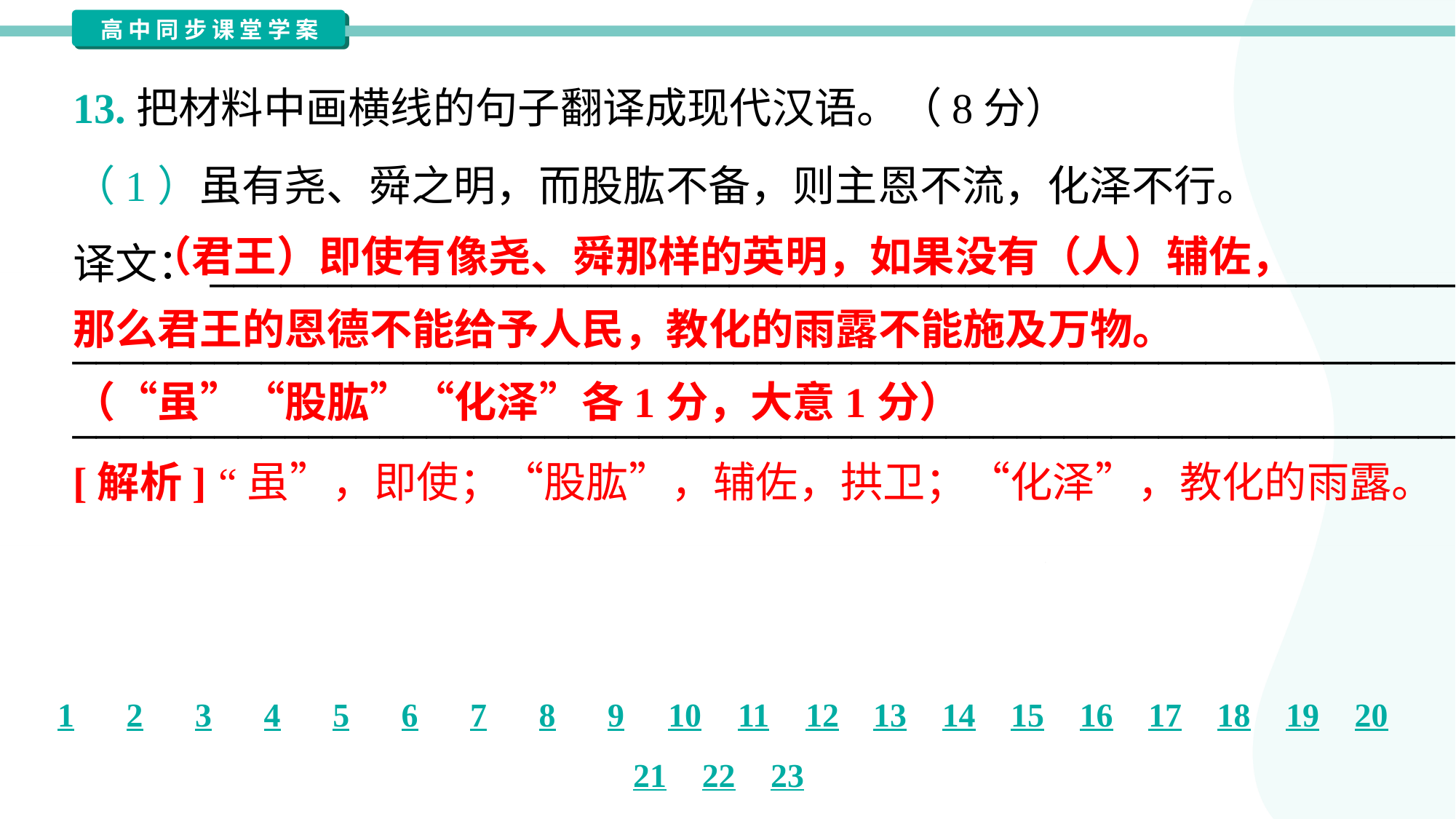

13.把材料中画横线的句子翻译成现代汉语。（8分）
（1）虽有尧、舜之明，而股肱不备，则主恩不流，化泽不行。
译文：_______________________________________________________
_____________________________________________________________
_____________________________________________________________
       （君王）即使有像尧、舜那样的英明，如果没有（人）辅佐，
那么君王的恩德不能给予人民，教化的雨露不能施及万物。
（“虽”“股肱”“化泽”各1分，大意1分）
[解析] “虽”，即使；“股肱”，辅佐，拱卫；“化泽”，教化的雨露。